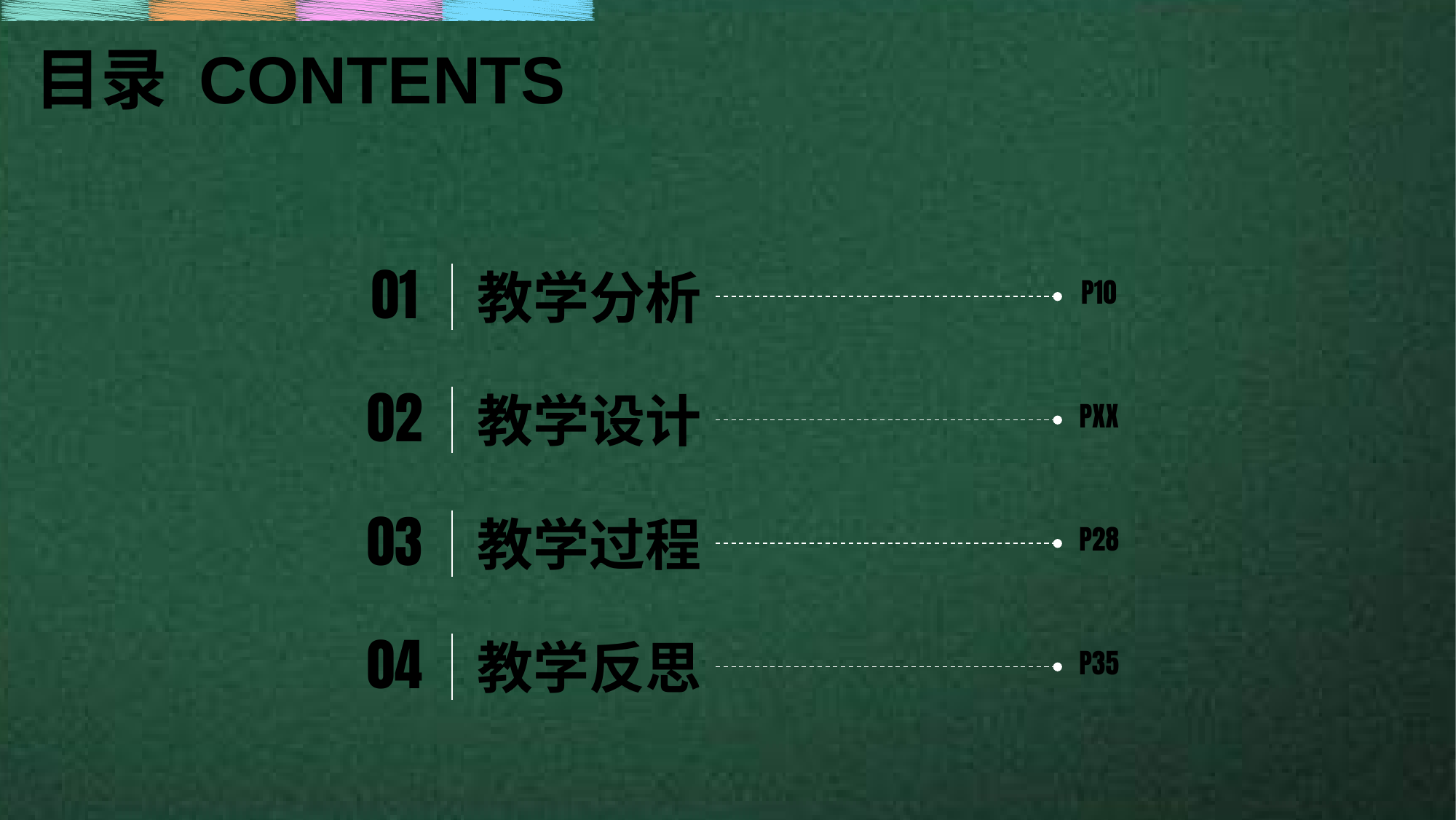

目录 CONTENTS
01
教学分析
P10
02
教学设计
PXX
03
教学过程
P28
04
教学反思
P35